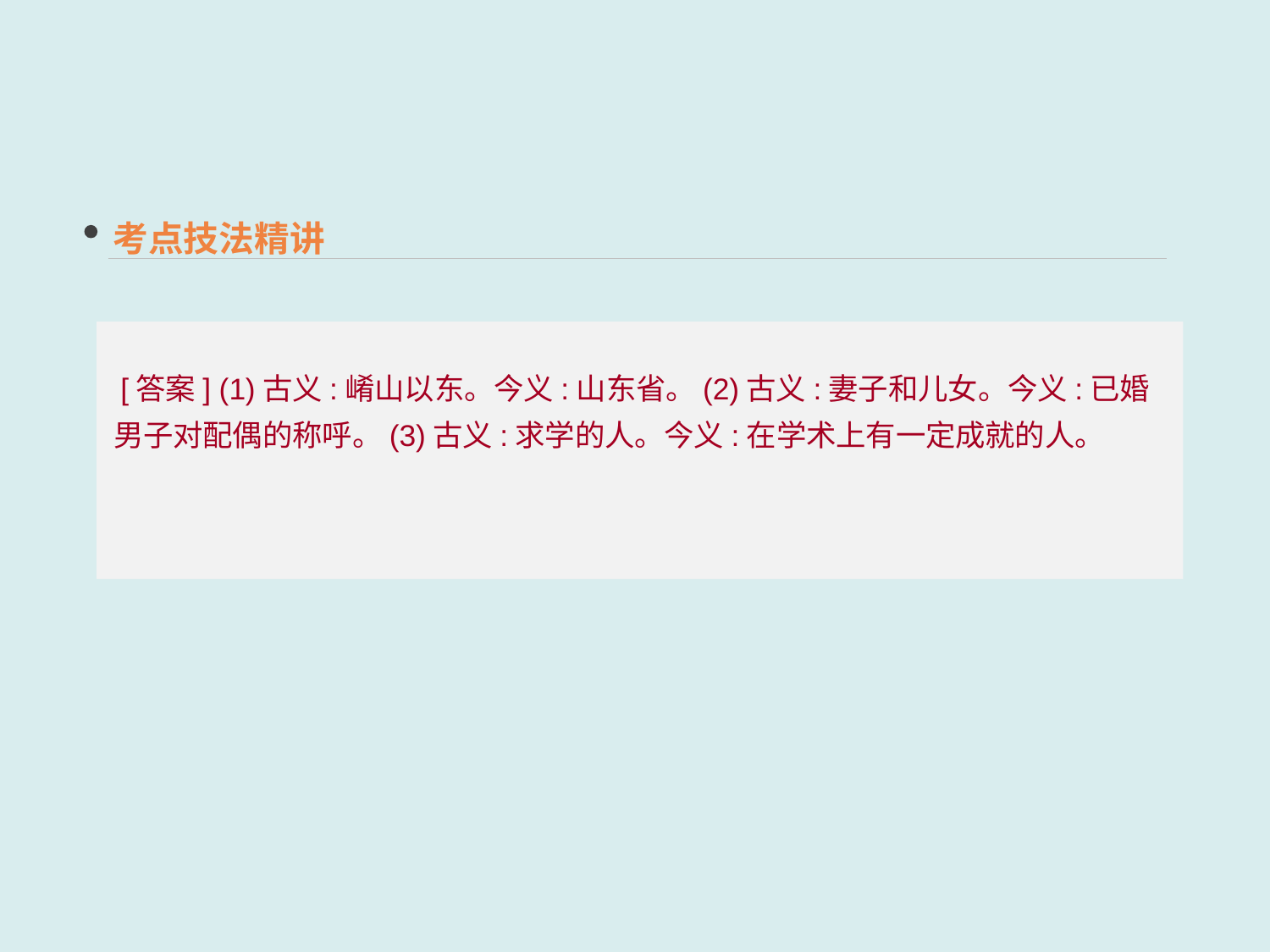

考点技法精讲

 [答案] (1)古义:崤山以东。今义:山东省。(2)古义:妻子和儿女。今义:已婚男子对配偶的称呼。(3)古义:求学的人。今义:在学术上有一定成就的人。